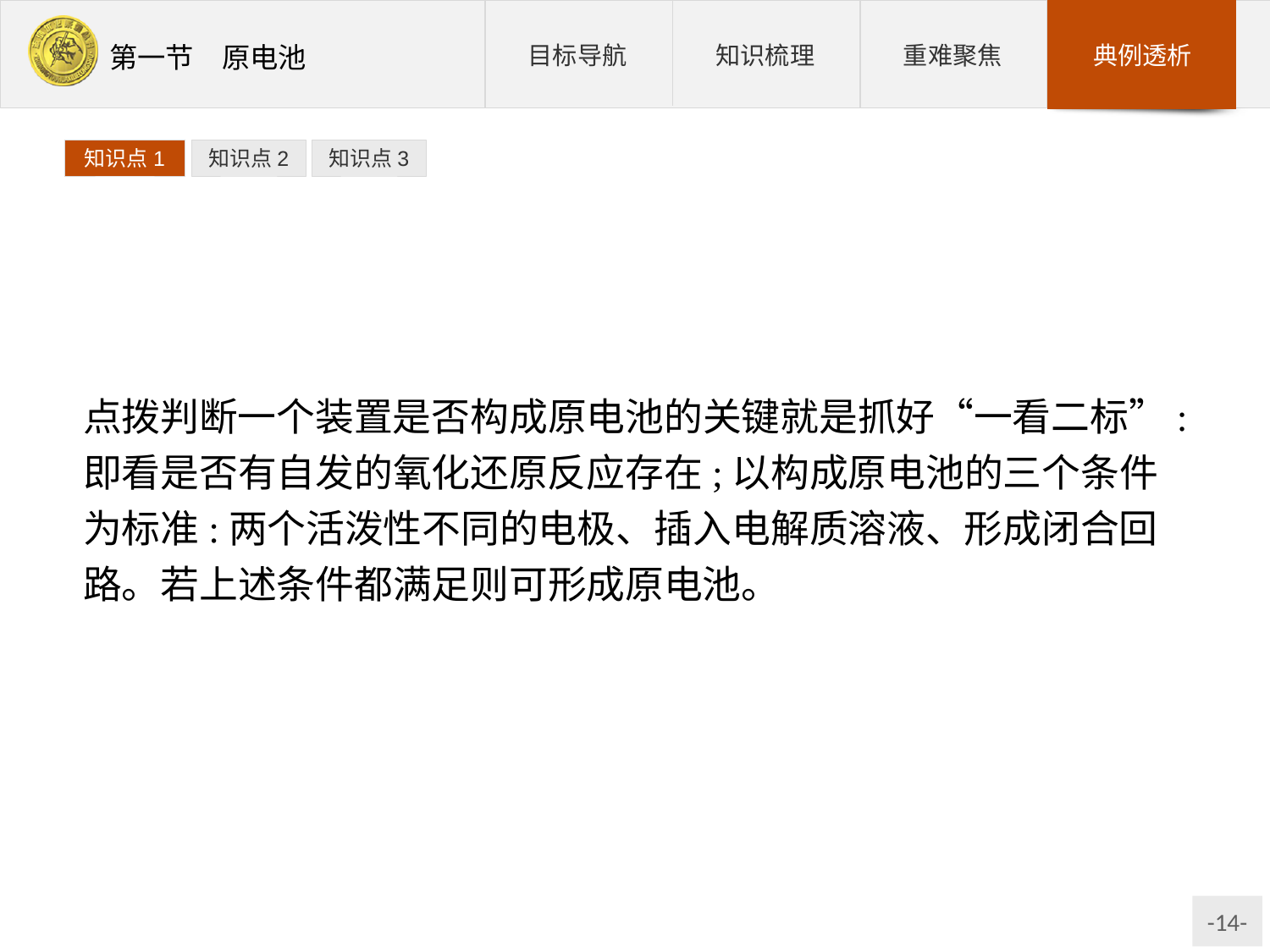

知识点1
知识点2
知识点3
点拨判断一个装置是否构成原电池的关键就是抓好“一看二标”:即看是否有自发的氧化还原反应存在;以构成原电池的三个条件为标准:两个活泼性不同的电极、插入电解质溶液、形成闭合回路。若上述条件都满足则可形成原电池。